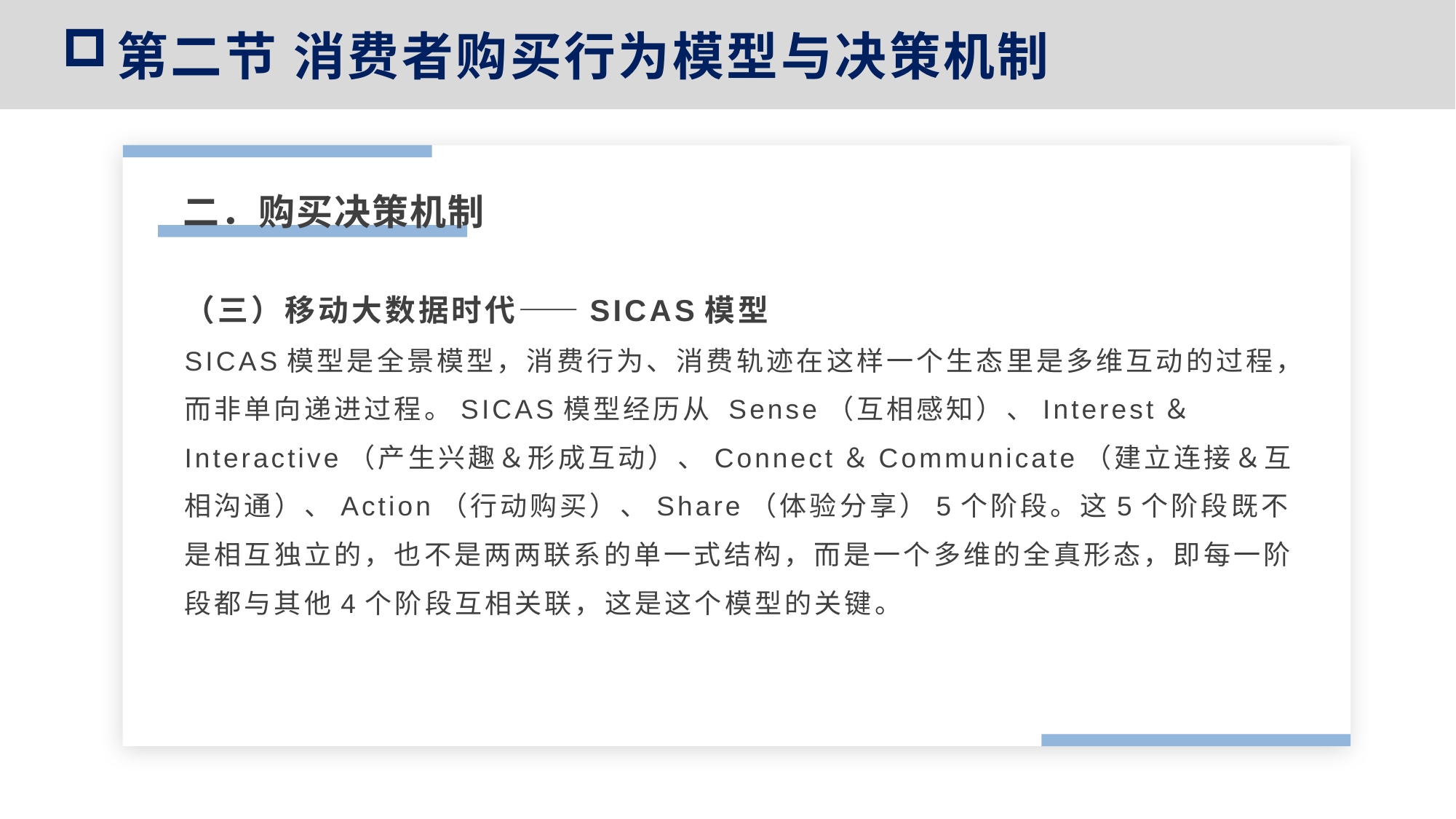

第二节 消费者购买行为模型与决策机制

（三）移动大数据时代——SICAS模型
SICAS模型是全景模型，消费行为、消费轨迹在这样一个生态里是多维互动的过程，而非单向递进过程。SICAS模型经历从 Sense（互相感知）、Interest＆Interactive（产生兴趣＆形成互动）、Connect＆Communicate（建立连接＆互相沟通）、Action（行动购买）、Share（体验分享）5个阶段。这5个阶段既不是相互独立的，也不是两两联系的单一式结构，而是一个多维的全真形态，即每一阶段都与其他4个阶段互相关联，这是这个模型的关键。
二．购买决策机制